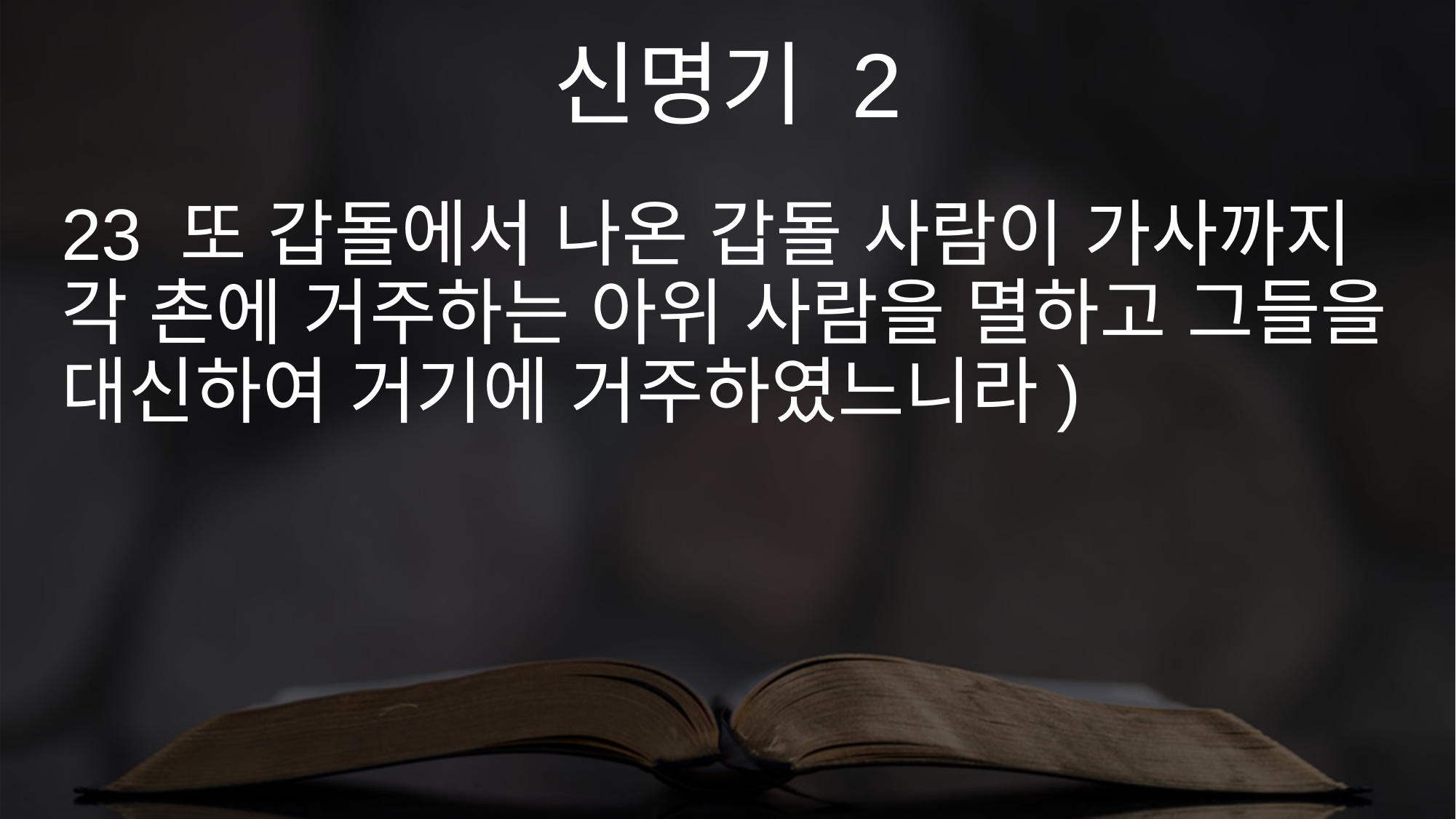

신명기 2
23 또 갑돌에서 나온 갑돌 사람이 가사까지 각 촌에 거주하는 아위 사람을 멸하고 그들을 대신하여 거기에 거주하였느니라)